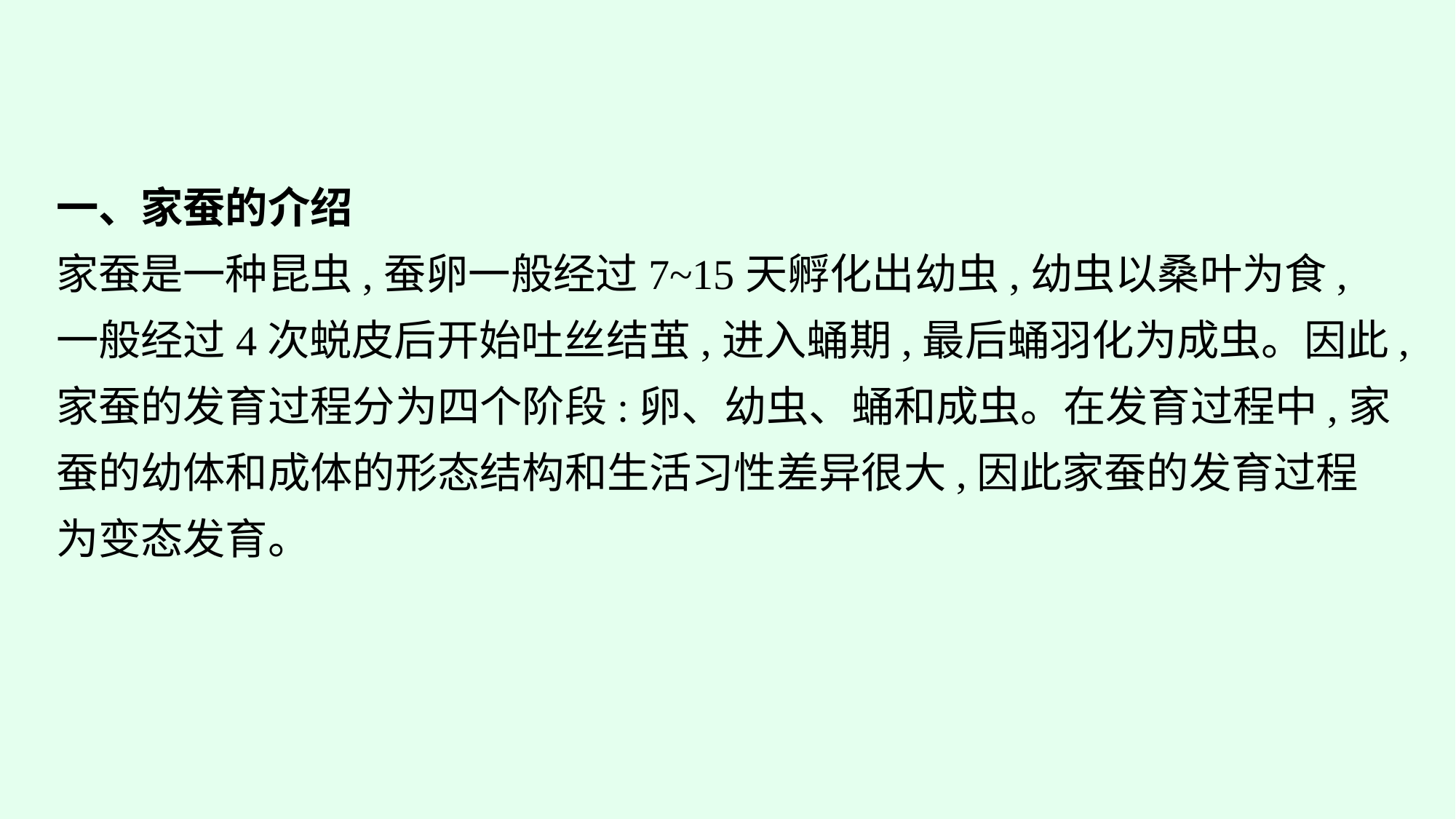

一、家蚕的介绍
家蚕是一种昆虫,蚕卵一般经过7~15天孵化出幼虫,幼虫以桑叶为食,一般经过4次蜕皮后开始吐丝结茧,进入蛹期,最后蛹羽化为成虫。因此,家蚕的发育过程分为四个阶段:卵、幼虫、蛹和成虫。在发育过程中,家蚕的幼体和成体的形态结构和生活习性差异很大,因此家蚕的发育过程为变态发育。